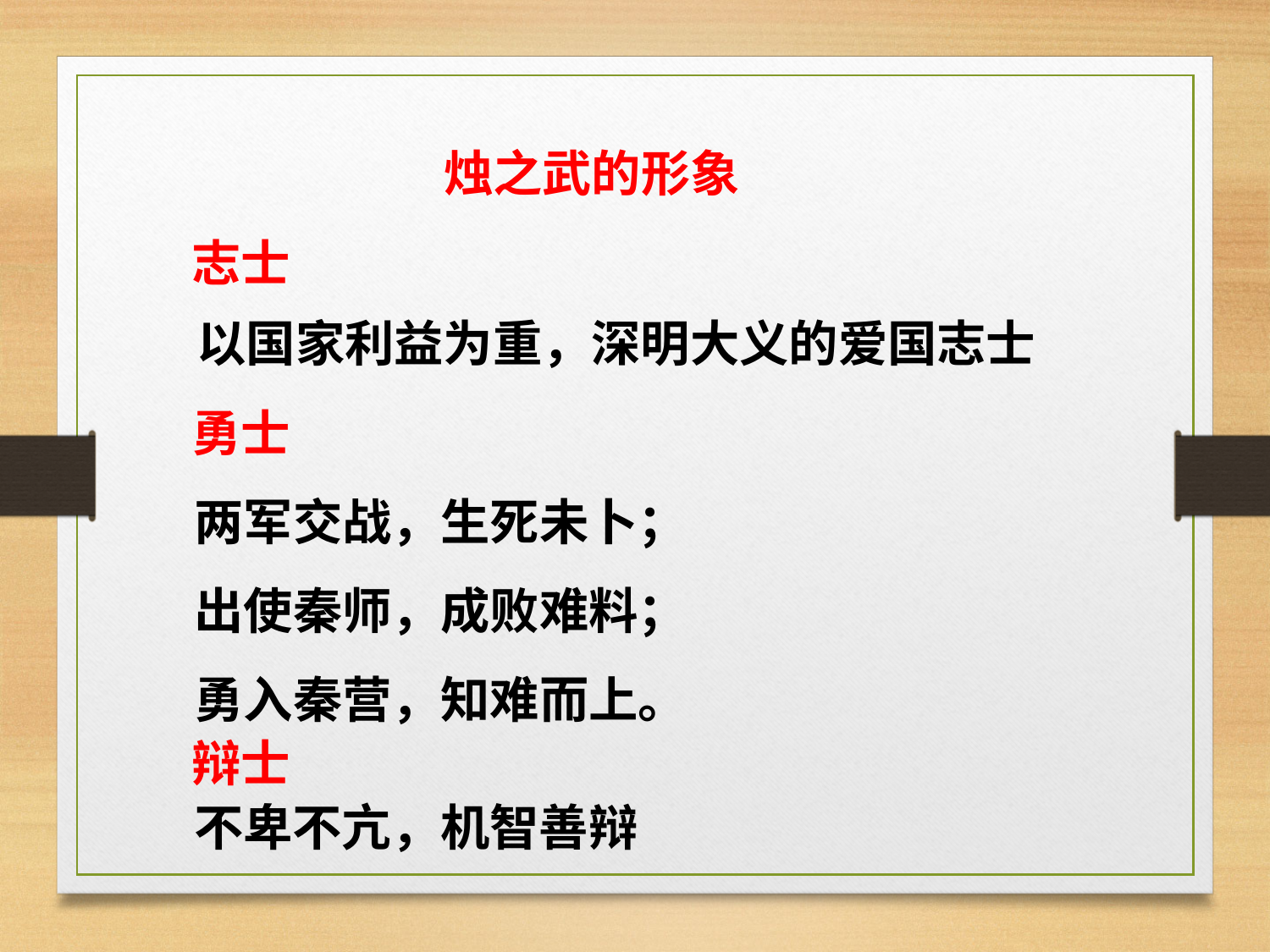

烛之武的形象
志士
以国家利益为重，深明大义的爱国志士
勇士
两军交战，生死未卜；
出使秦师，成败难料；
勇入秦营，知难而上。
辩士
不卑不亢，机智善辩